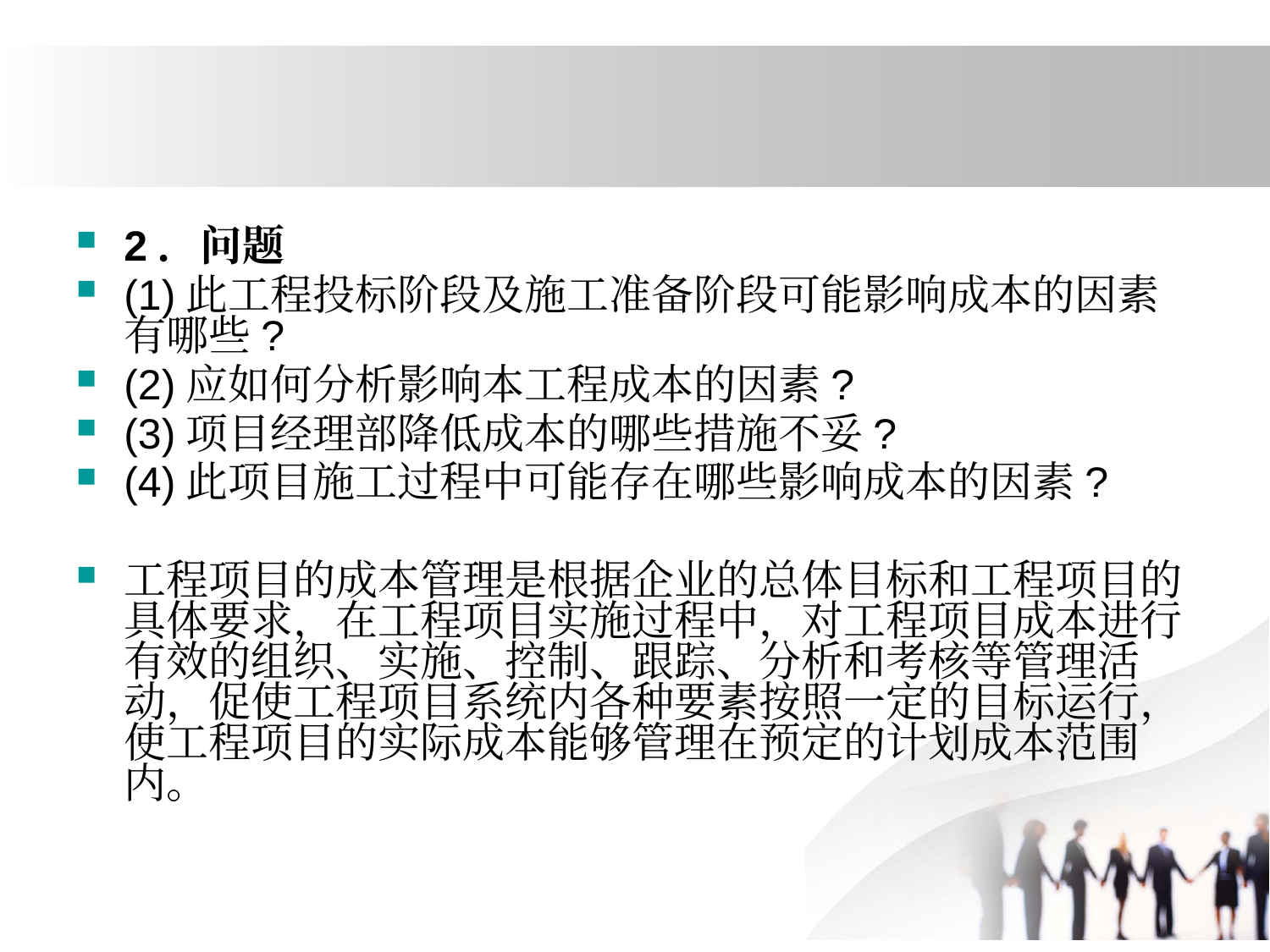

#
2．问题
(1)此工程投标阶段及施工准备阶段可能影响成本的因素有哪些?
(2)应如何分析影响本工程成本的因素?
(3)项目经理部降低成本的哪些措施不妥?
(4)此项目施工过程中可能存在哪些影响成本的因素?

工程项目的成本管理是根据企业的总体目标和工程项目的具体要求，在工程项目实施过程中，对工程项目成本进行有效的组织、实施、控制、跟踪、分析和考核等管理活动，促使工程项目系统内各种要素按照一定的目标运行，使工程项目的实际成本能够管理在预定的计划成本范围内。